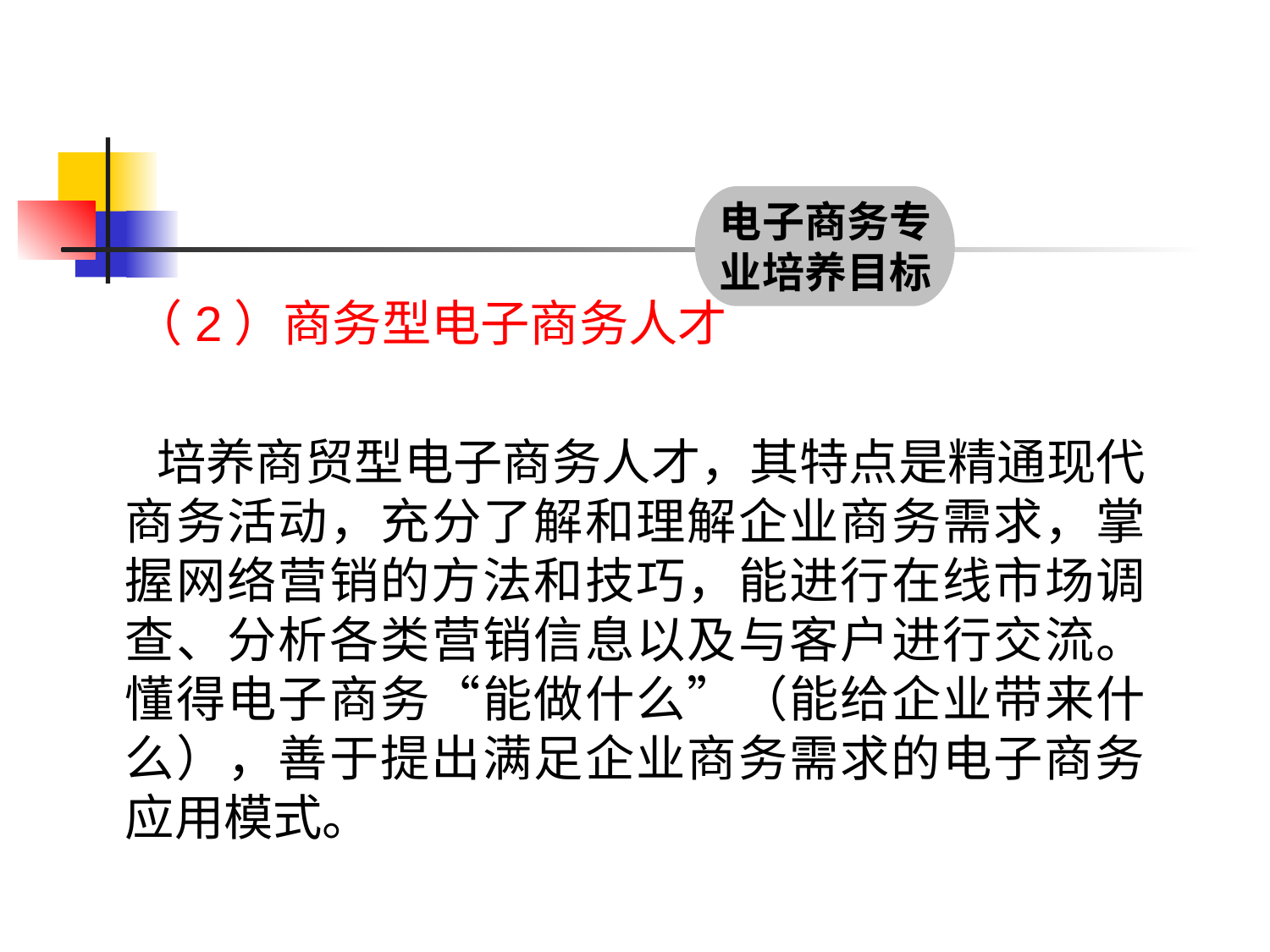

电子商务专
业培养目标
    （2）商务型电子商务人才

      培养商贸型电子商务人才，其特点是精通现代商务活动，充分了解和理解企业商务需求，掌握网络营销的方法和技巧，能进行在线市场调查、分析各类营销信息以及与客户进行交流。懂得电子商务“能做什么”（能给企业带来什么），善于提出满足企业商务需求的电子商务应用模式。